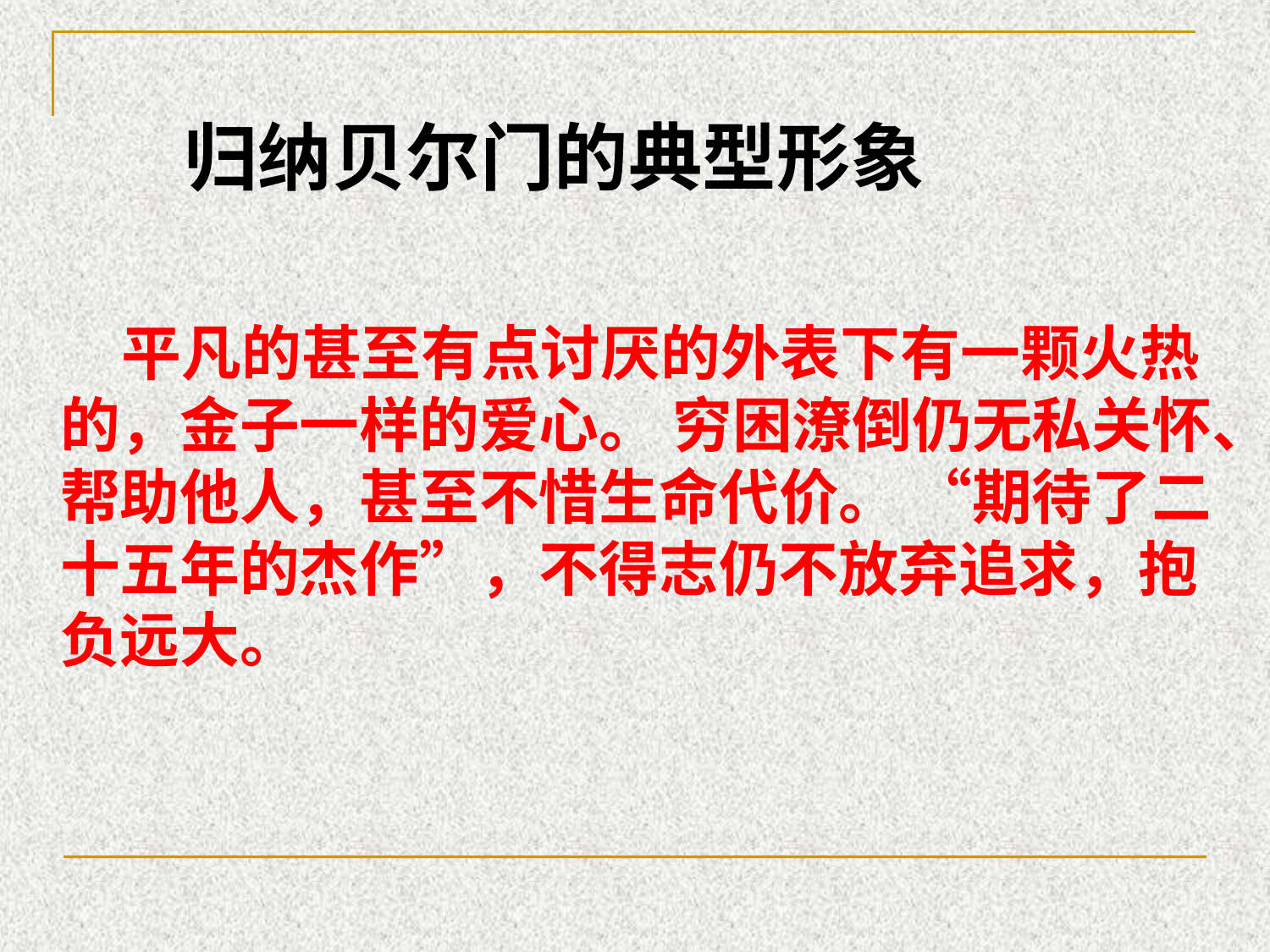

归纳贝尔门的典型形象

        平凡的甚至有点讨厌的外表下有一颗火热的，金子一样的爱心。 穷困潦倒仍无私关怀、帮助他人，甚至不惜生命代价。 “期待了二十五年的杰作”，不得志仍不放弃追求，抱负远大。